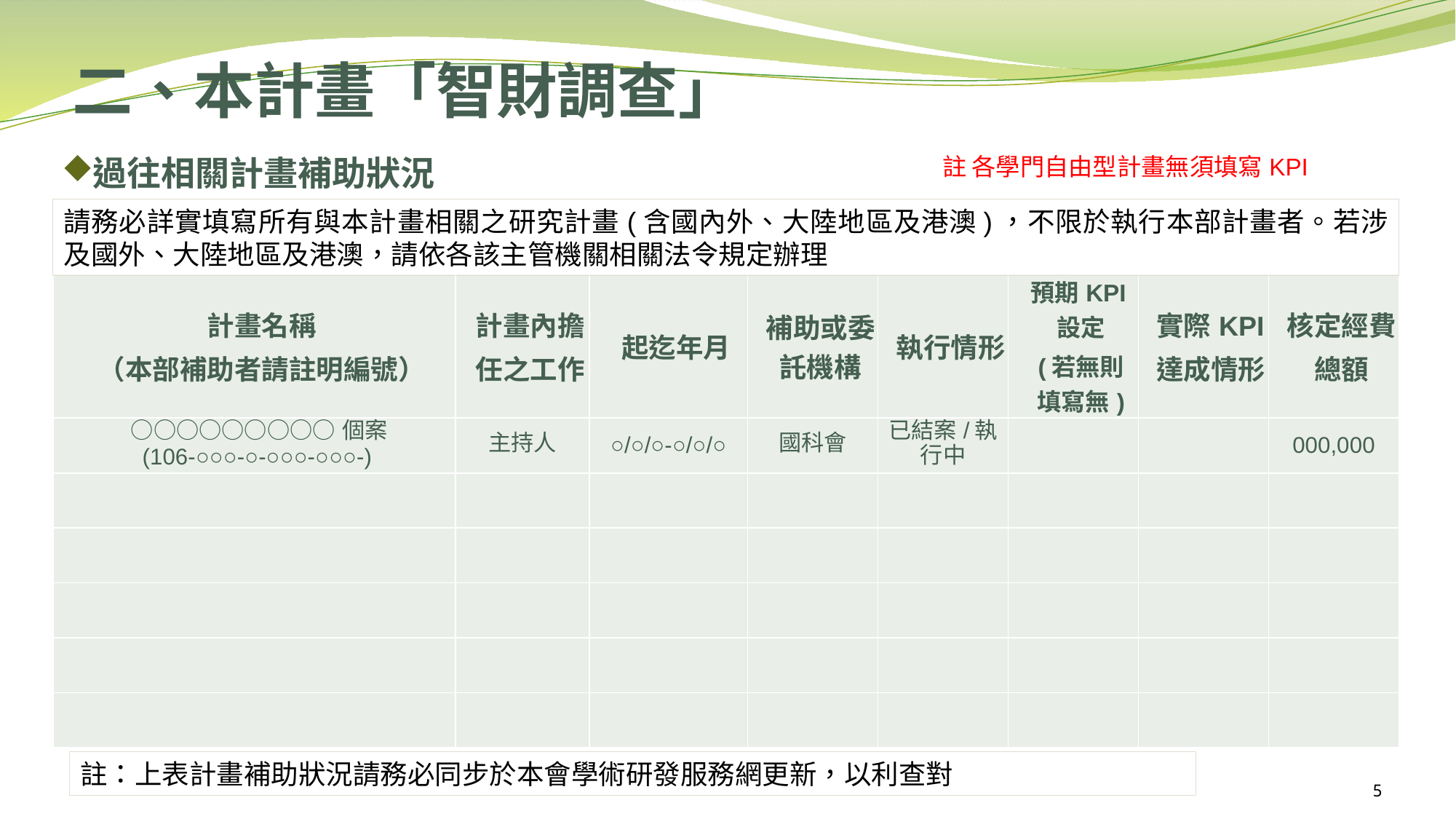

# 二、本計畫「智財調查」
過往相關計畫補助狀況
註 各學門自由型計畫無須填寫KPI
請務必詳實填寫所有與本計畫相關之研究計畫(含國內外、大陸地區及港澳)，不限於執行本部計畫者。若涉及國外、大陸地區及港澳，請依各該主管機關相關法令規定辦理
| 計畫名稱 （本部補助者請註明編號） | 計畫內擔 任之工作 | 起迄年月 | 補助或委託機構 | 執行情形 | 預期KPI設定 (若無則填寫無) | 實際KPI 達成情形 | 核定經費 總額 |
| --- | --- | --- | --- | --- | --- | --- | --- |
| ○○○○○○○○○個案 (106-○○○-○-○○○-○○○-) | 主持人 | ○/○/○-○/○/○ | 國科會 | 已結案/執行中 |  |  | 000,000 |
|  |  |  |  |  |  |  |  |
|  |  |  |  |  |  |  |  |
|  |  |  |  |  |  |  |  |
|  |  |  |  |  |  |  |  |
|  |  |  |  |  |  |  |  |
註：上表計畫補助狀況請務必同步於本會學術研發服務網更新，以利查對
5